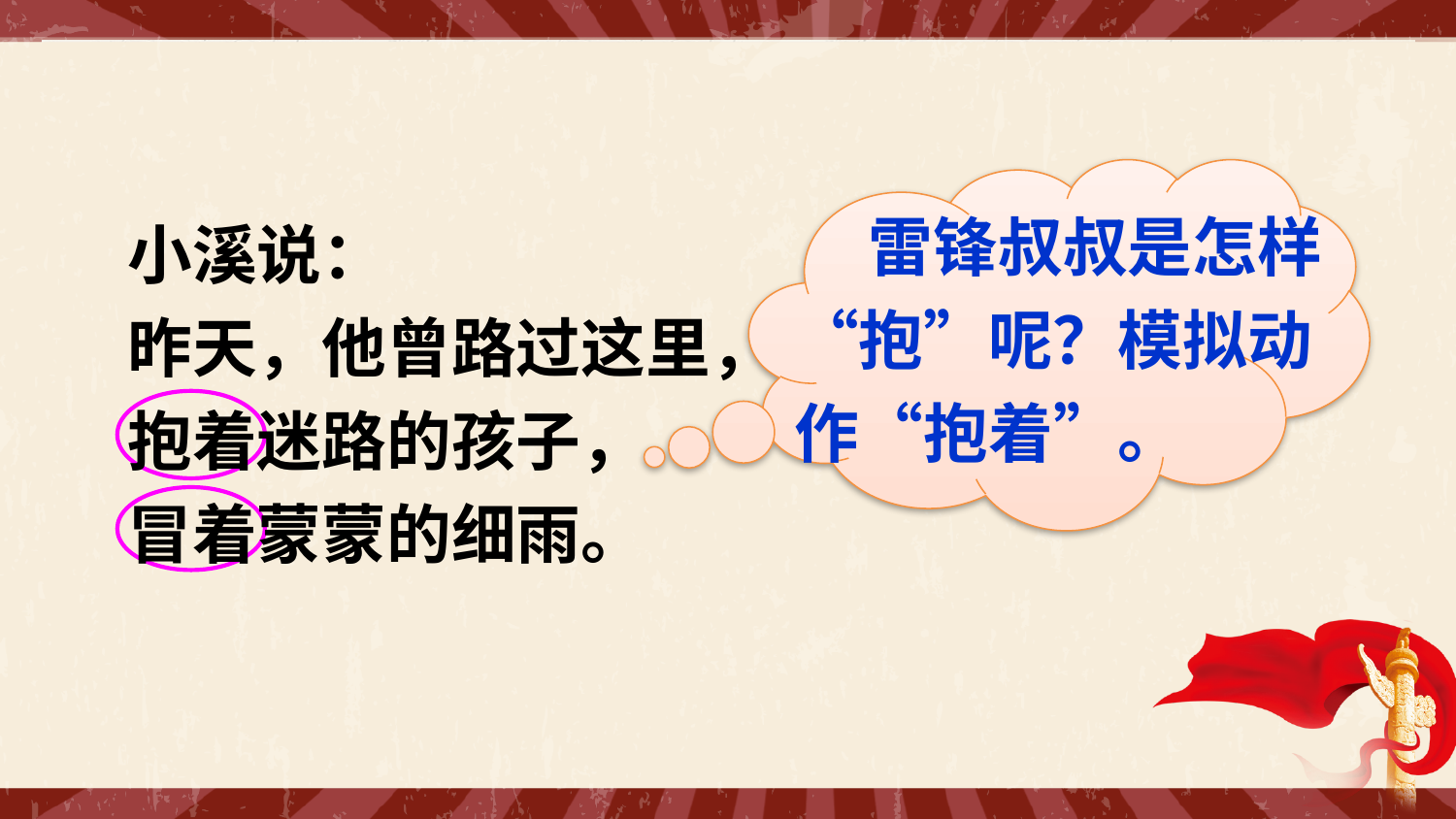

雷锋叔叔是怎样“抱”呢？模拟动作“抱着”。
小溪说：
昨天，他曾路过这里，
抱着迷路的孩子，
冒着蒙蒙的细雨。